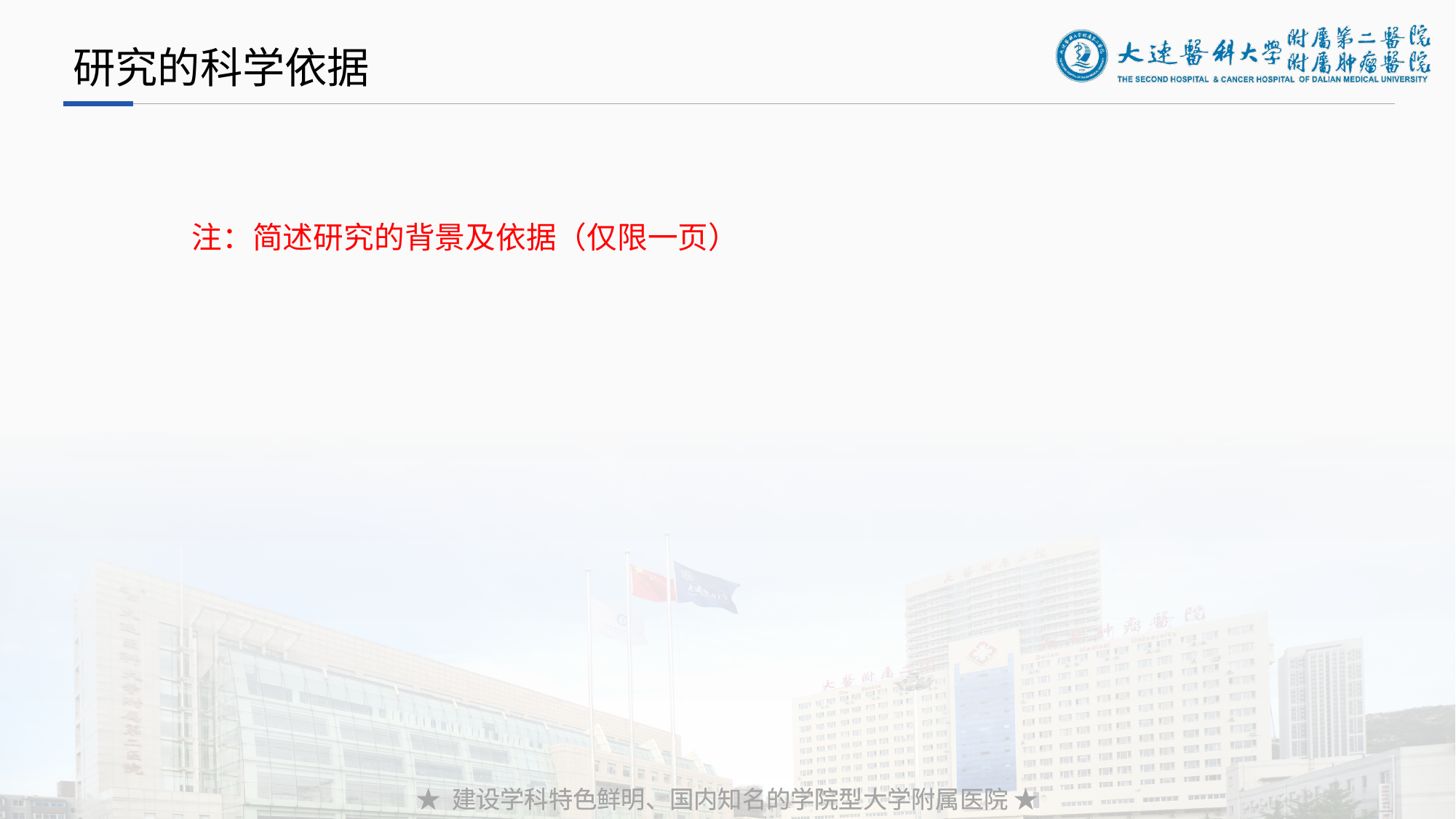

研究的科学依据
注：简述研究的背景及依据（仅限一页）

★ 建设学科特色鲜明、国内知名的学院型大学附属医院 ★